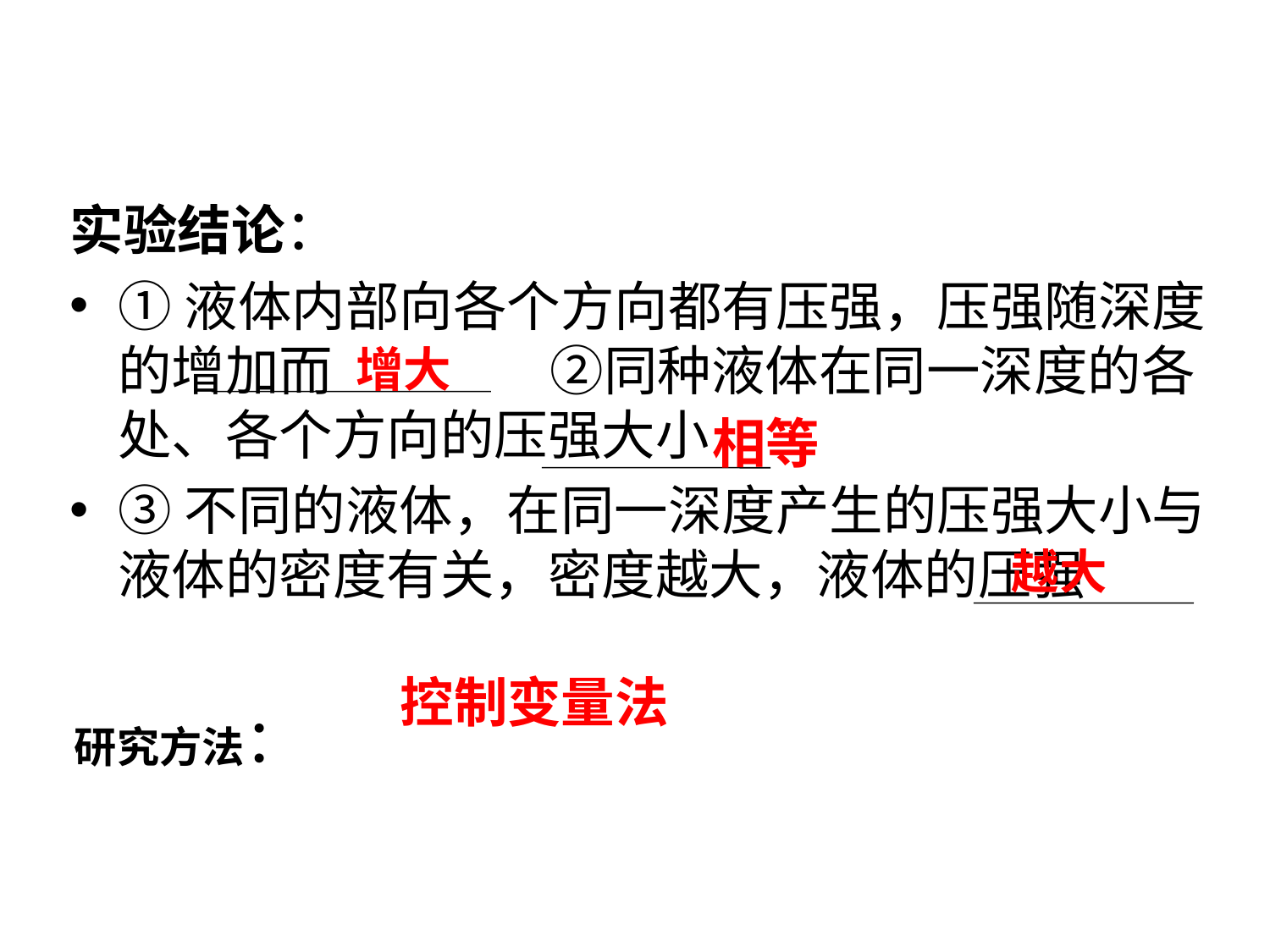

实验结论：
①液体内部向各个方向都有压强，压强随深度的增加而                  ②同种液体在同一深度的各处、各个方向的压强大小
③不同的液体，在同一深度产生的压强大小与液体的密度有关，密度越大，液体的压强
增大

相等

越大

     控制变量法
# 研究方法：